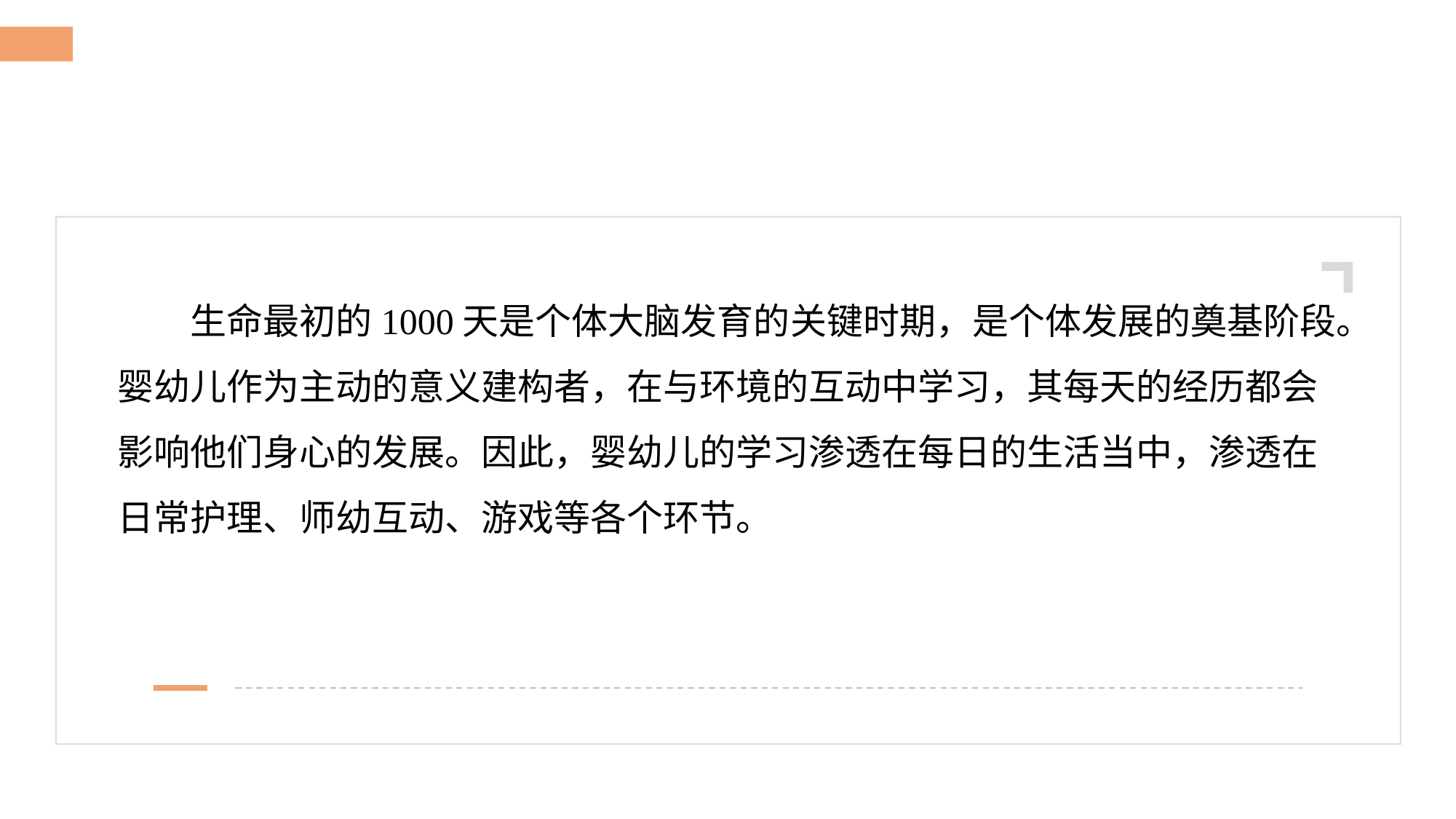

生命最初的1000天是个体大脑发育的关键时期，是个体发展的奠基阶段。婴幼儿作为主动的意义建构者，在与环境的互动中学习，其每天的经历都会影响他们身心的发展。因此，婴幼儿的学习渗透在每日的生活当中，渗透在日常护理、师幼互动、游戏等各个环节。